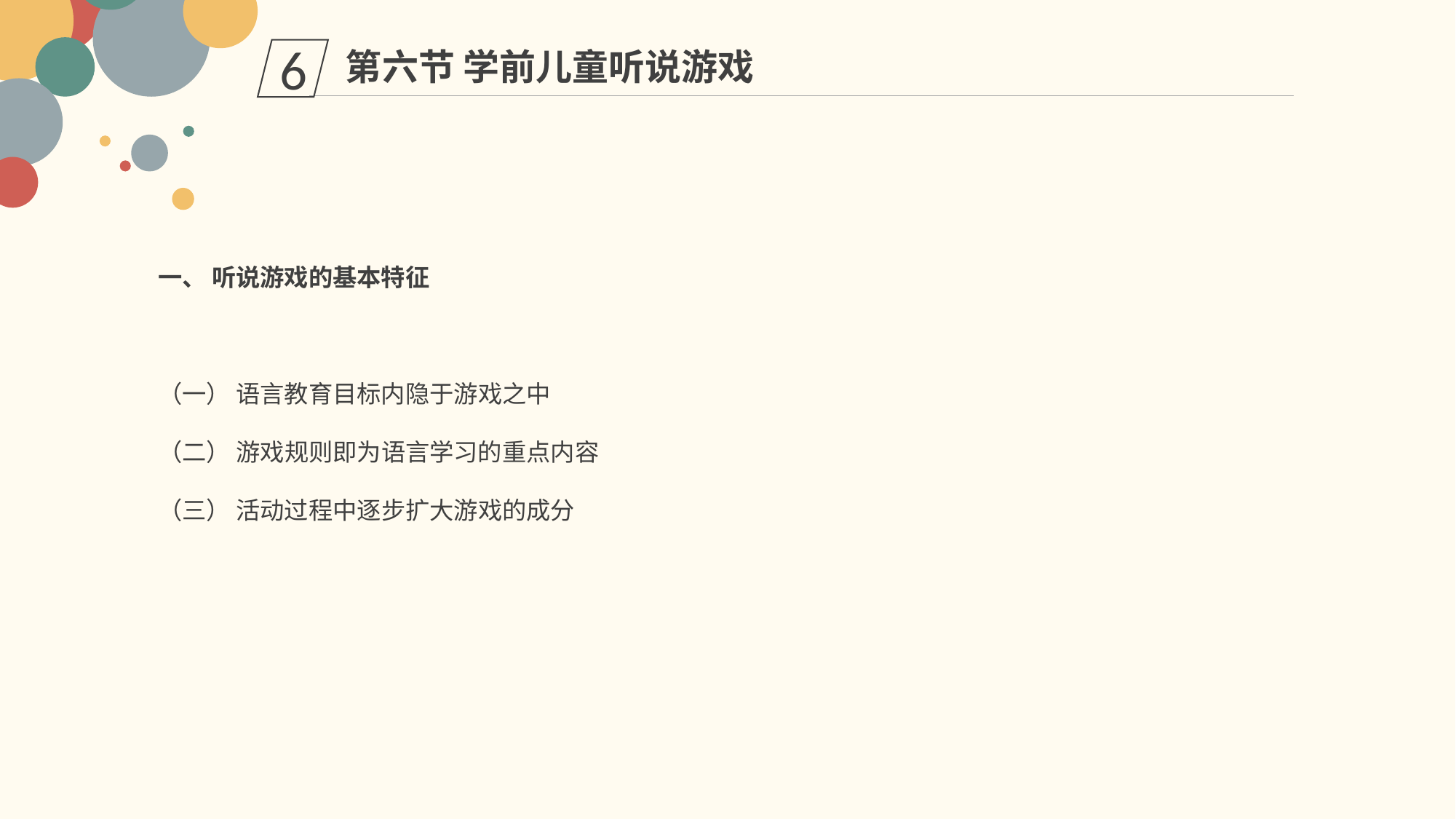

第六节 学前儿童听说游戏
6
一、 听说游戏的基本特征

（一） 语言教育目标内隐于游戏之中
（二） 游戏规则即为语言学习的重点内容
（三） 活动过程中逐步扩大游戏的成分